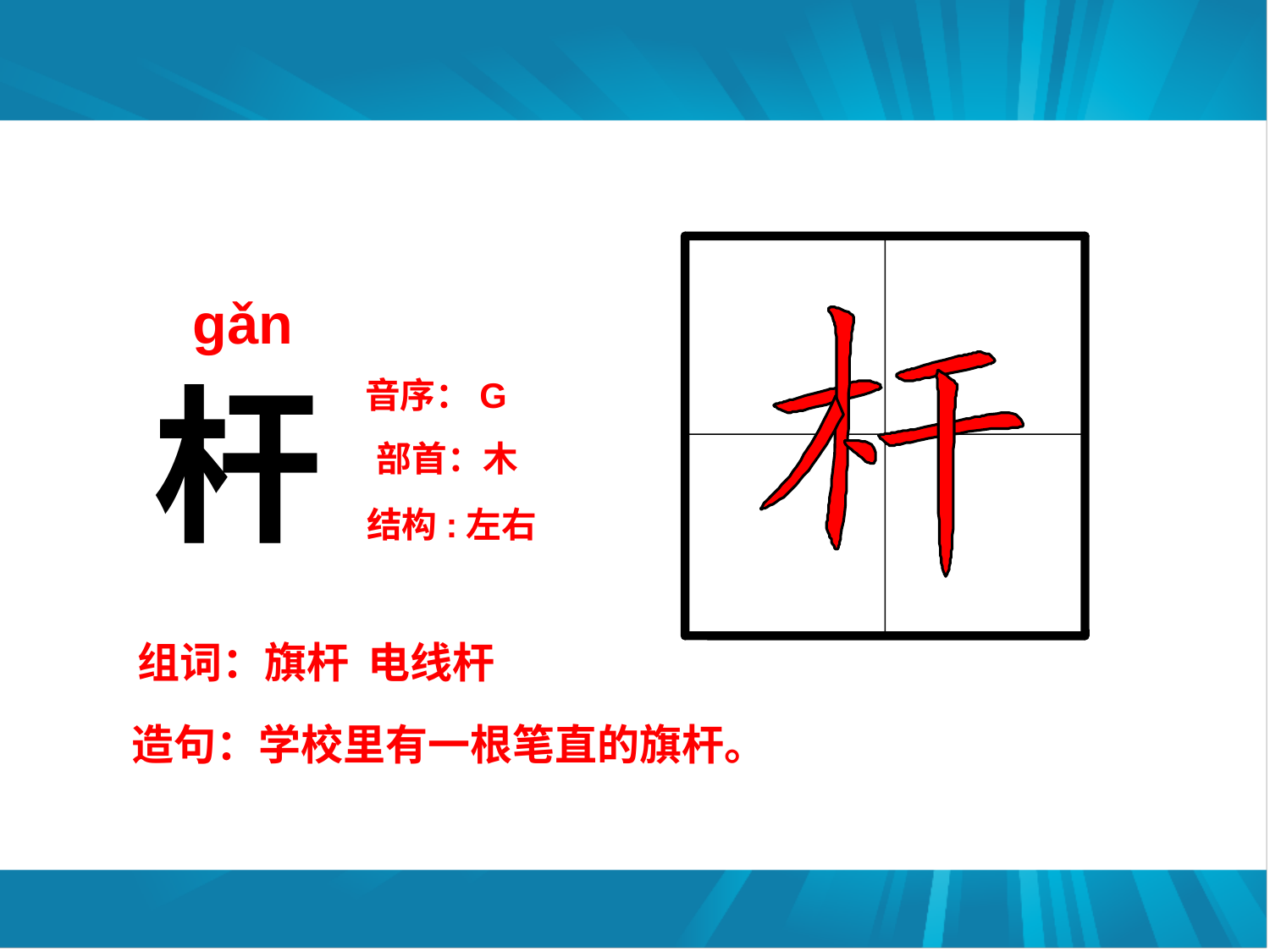

gǎn

杆
音序：G

部首：木

结构:左右
组词：旗杆  电线杆
造句：学校里有一根笔直的旗杆。